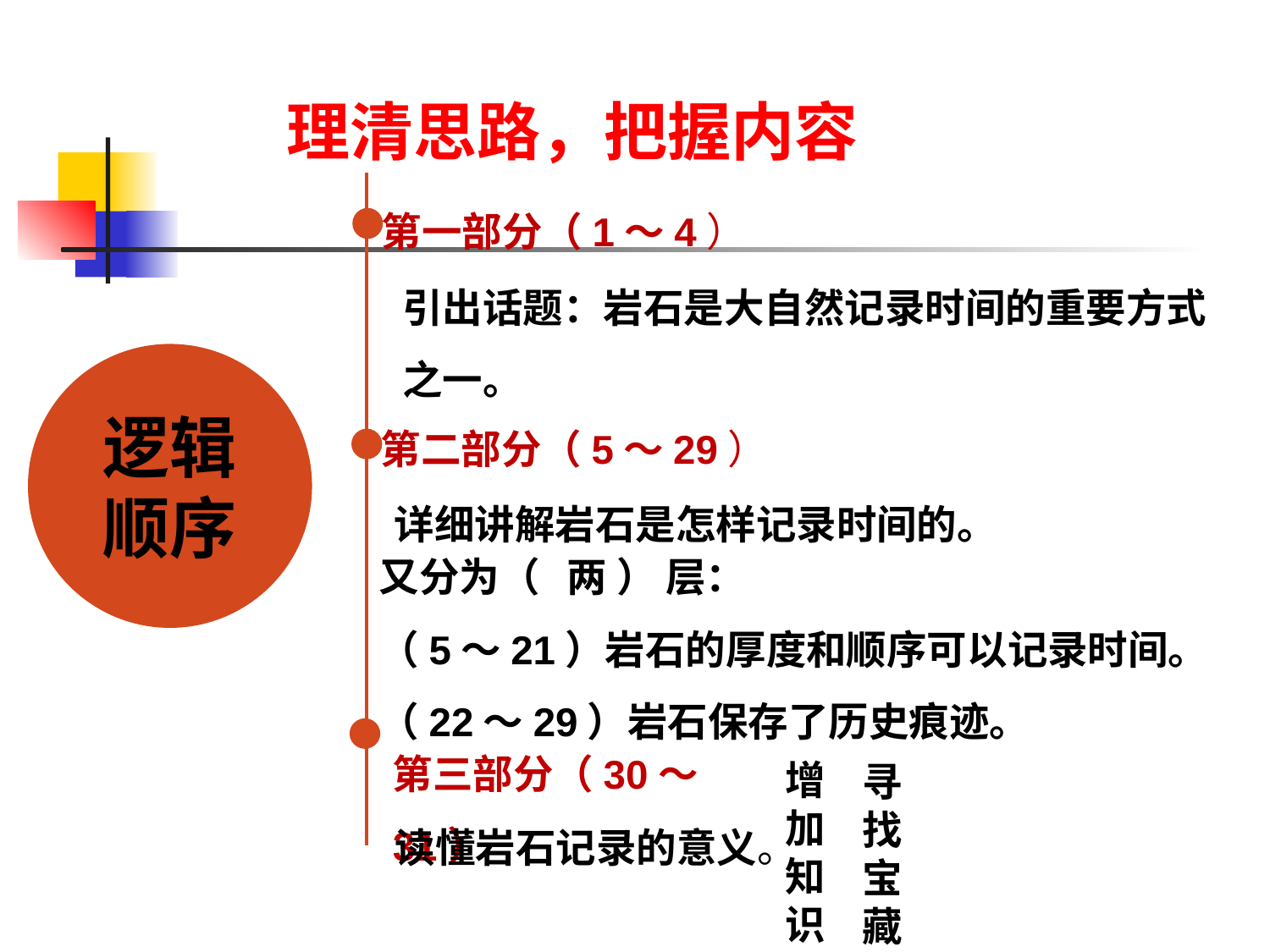

理清思路，把握内容
第一部分（1〜4）

引出话题：岩石是大自然记录时间的重要方式之一。
逻辑顺序
第二部分（5〜29）

详细讲解岩石是怎样记录时间的。
又分为（   两 ） 层：
（5〜21）岩石的厚度和顺序可以记录时间。
（22〜29）岩石保存了历史痕迹。

第三部分（30〜31）
增加知识
寻找宝藏
读懂岩石记录的意义。